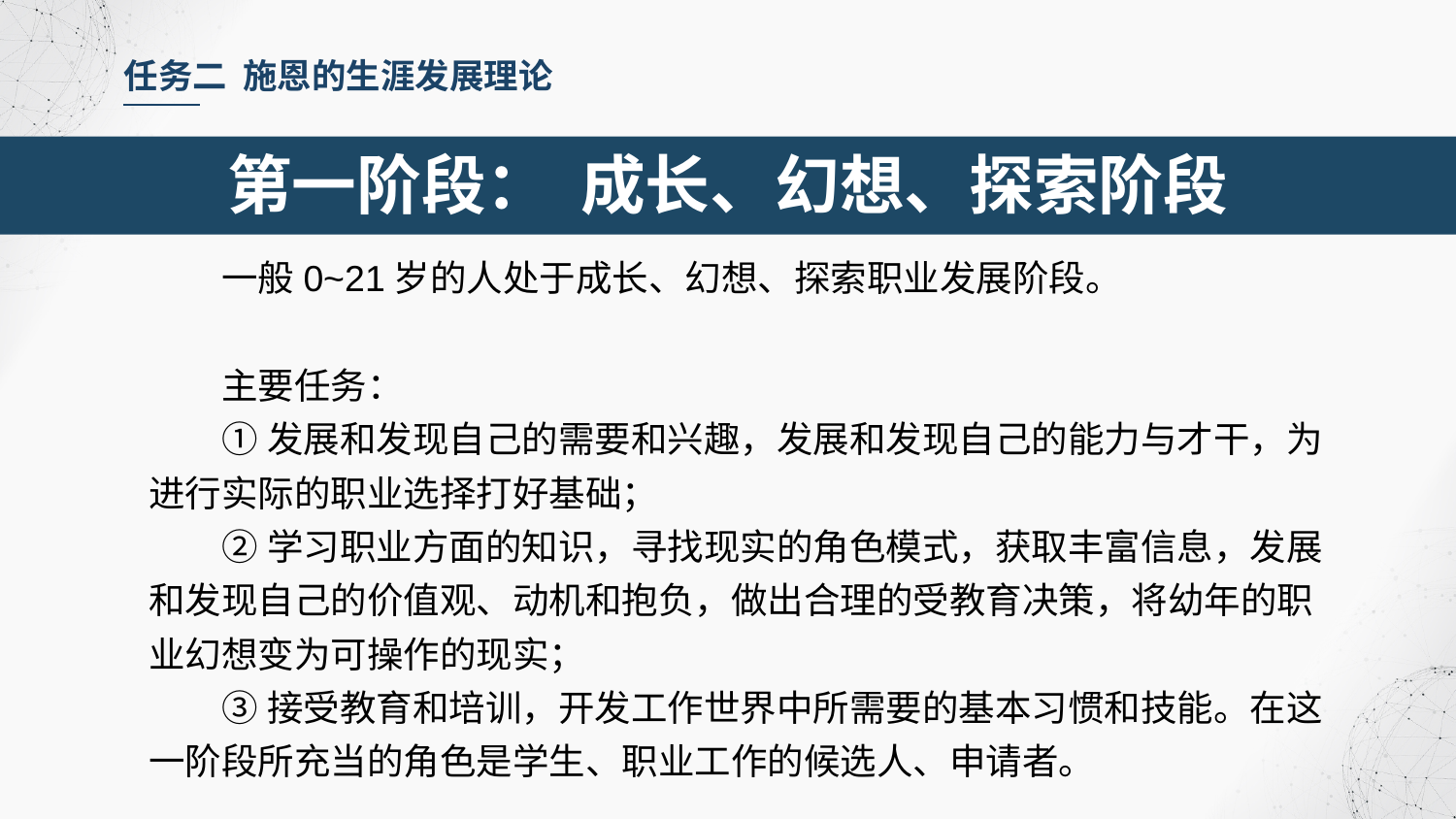

任务二  施恩的生涯发展理论

第一阶段：  成长、幻想、探索阶段
一般0~21岁的人处于成长、幻想、探索职业发展阶段。

主要任务：
①发展和发现自己的需要和兴趣，发展和发现自己的能力与才干，为进行实际的职业选择打好基础；
②学习职业方面的知识，寻找现实的角色模式，获取丰富信息，发展和发现自己的价值观、动机和抱负，做出合理的受教育决策，将幼年的职业幻想变为可操作的现实；
③接受教育和培训，开发工作世界中所需要的基本习惯和技能。在这一阶段所充当的角色是学生、职业工作的候选人、申请者。